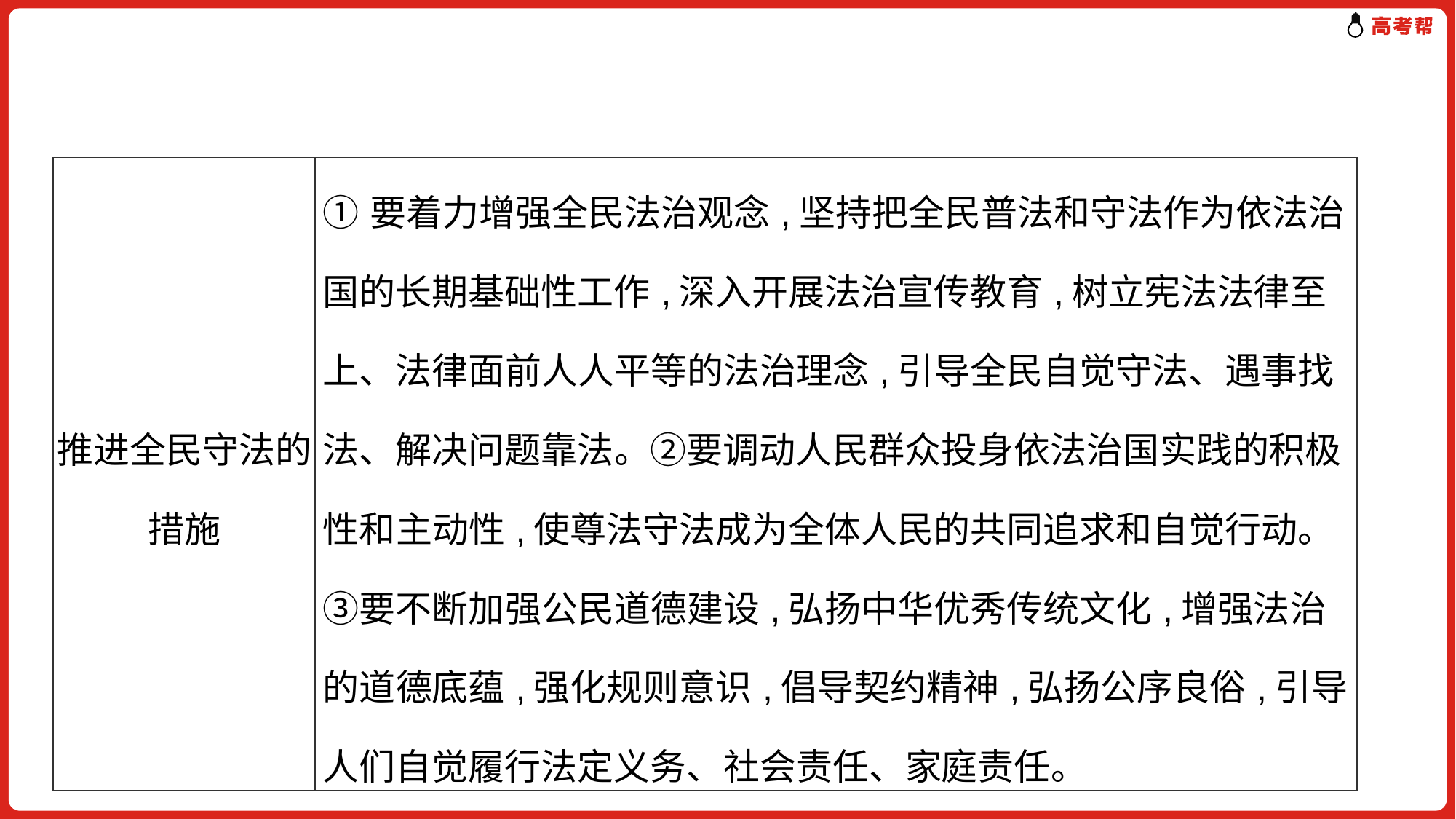

| 推进全民守法的措施 | ①要着力增强全民法治观念,坚持把全民普法和守法作为依法治国的长期基础性工作,深入开展法治宣传教育,树立宪法法律至上、法律面前人人平等的法治理念,引导全民自觉守法、遇事找法、解决问题靠法。②要调动人民群众投身依法治国实践的积极性和主动性,使尊法守法成为全体人民的共同追求和自觉行动。③要不断加强公民道德建设,弘扬中华优秀传统文化,增强法治的道德底蕴,强化规则意识,倡导契约精神,弘扬公序良俗,引导人们自觉履行法定义务、社会责任、家庭责任。 |
| --- | --- |